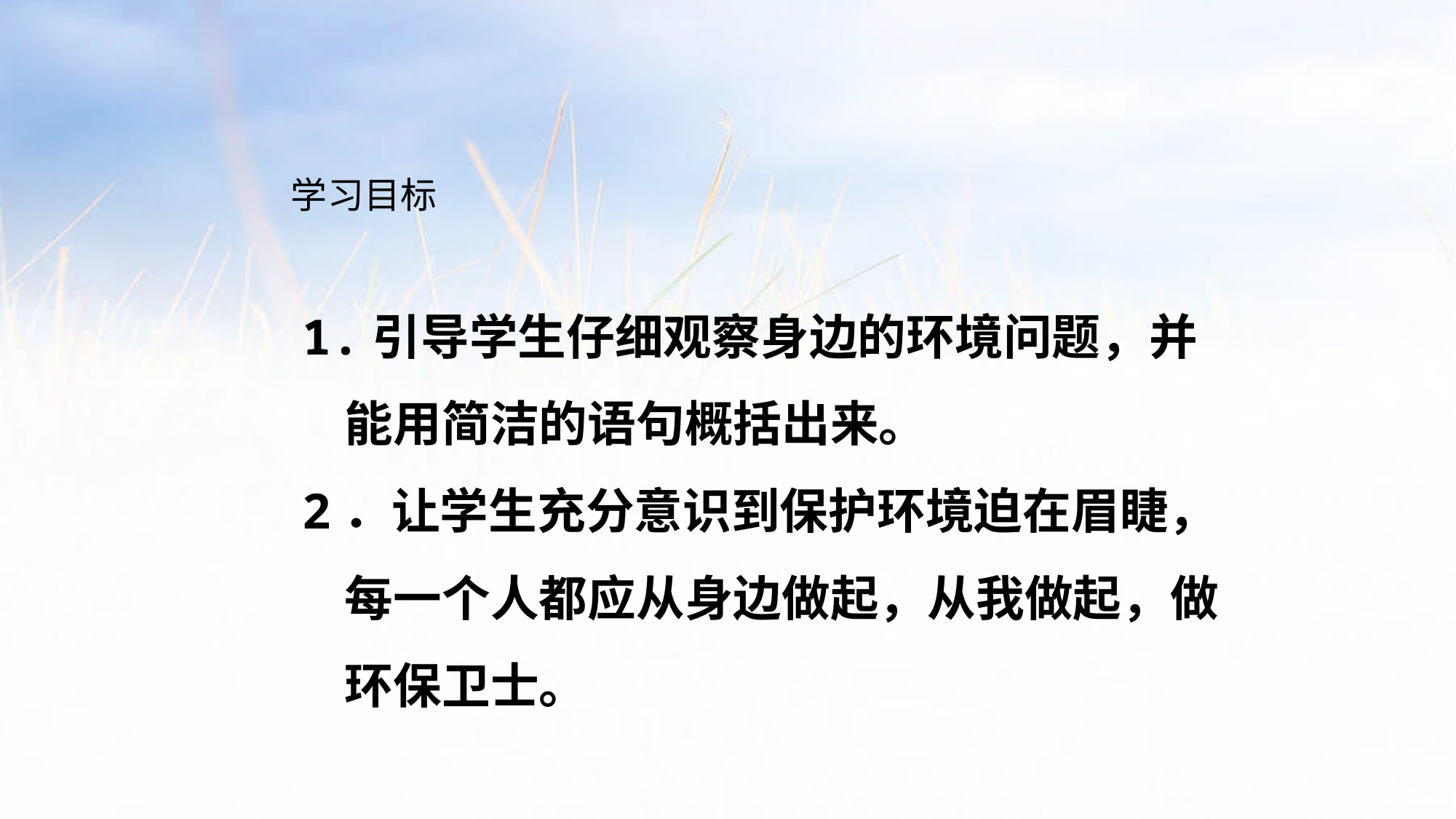

学习目标
1.引导学生仔细观察身边的环境问题，并能用简洁的语句概括出来。
2．让学生充分意识到保护环境迫在眉睫，每一个人都应从身边做起，从我做起，做环保卫士。